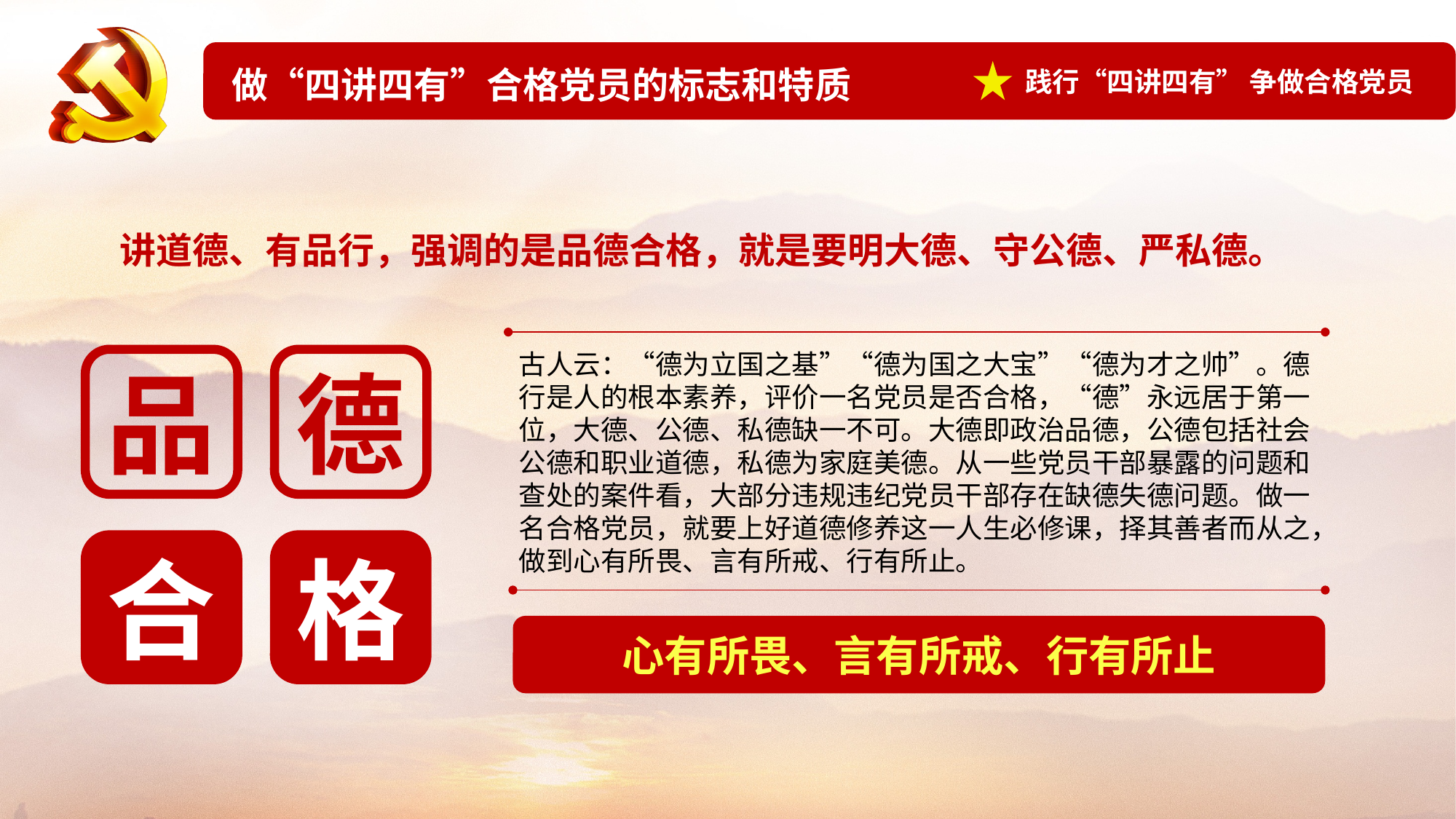

讲道德、有品行，强调的是品德合格，就是要明大德、守公德、严私德。
古人云：“德为立国之基”“德为国之大宝”“德为才之帅”。德行是人的根本素养，评价一名党员是否合格，“德”永远居于第一位，大德、公德、私德缺一不可。大德即政治品德，公德包括社会公德和职业道德，私德为家庭美德。从一些党员干部暴露的问题和查处的案件看，大部分违规违纪党员干部存在缺德失德问题。做一名合格党员，就要上好道德修养这一人生必修课，择其善者而从之，做到心有所畏、言有所戒、行有所止。
品
德
合
格
心有所畏、言有所戒、行有所止